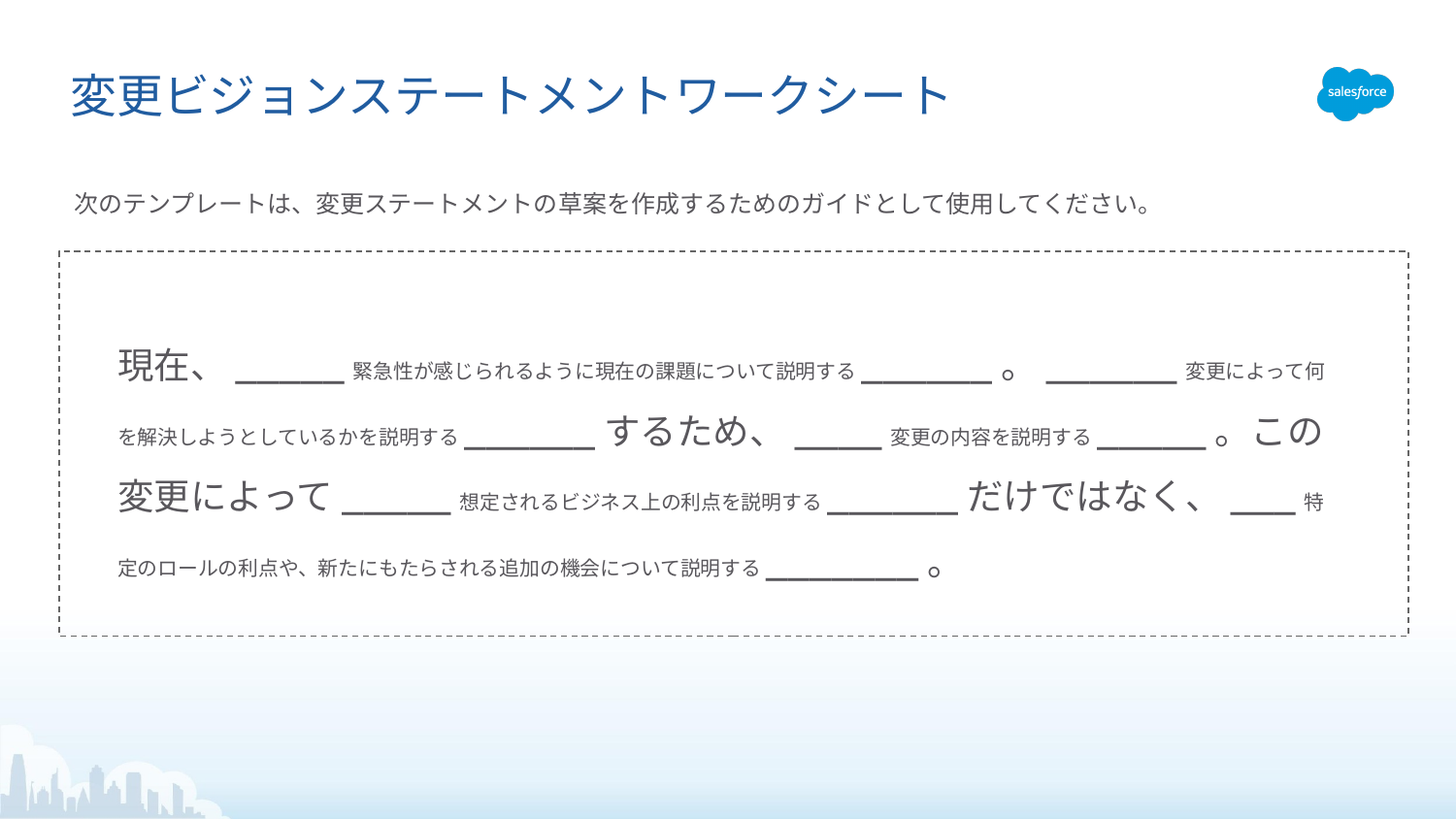

# 変更ビジョンステートメントワークシート
次のテンプレートは、変更ステートメントの草案を作成するためのガイドとして使用してください。

現在、_____緊急性が感じられるように現在の課題について説明する______。______変更によって何を解決しようとしているかを説明する______するため、____変更の内容を説明する_____。この変更によって_____想定されるビジネス上の利点を説明する______だけではなく、___特定のロールの利点や、新たにもたらされる追加の機会について説明する_______。